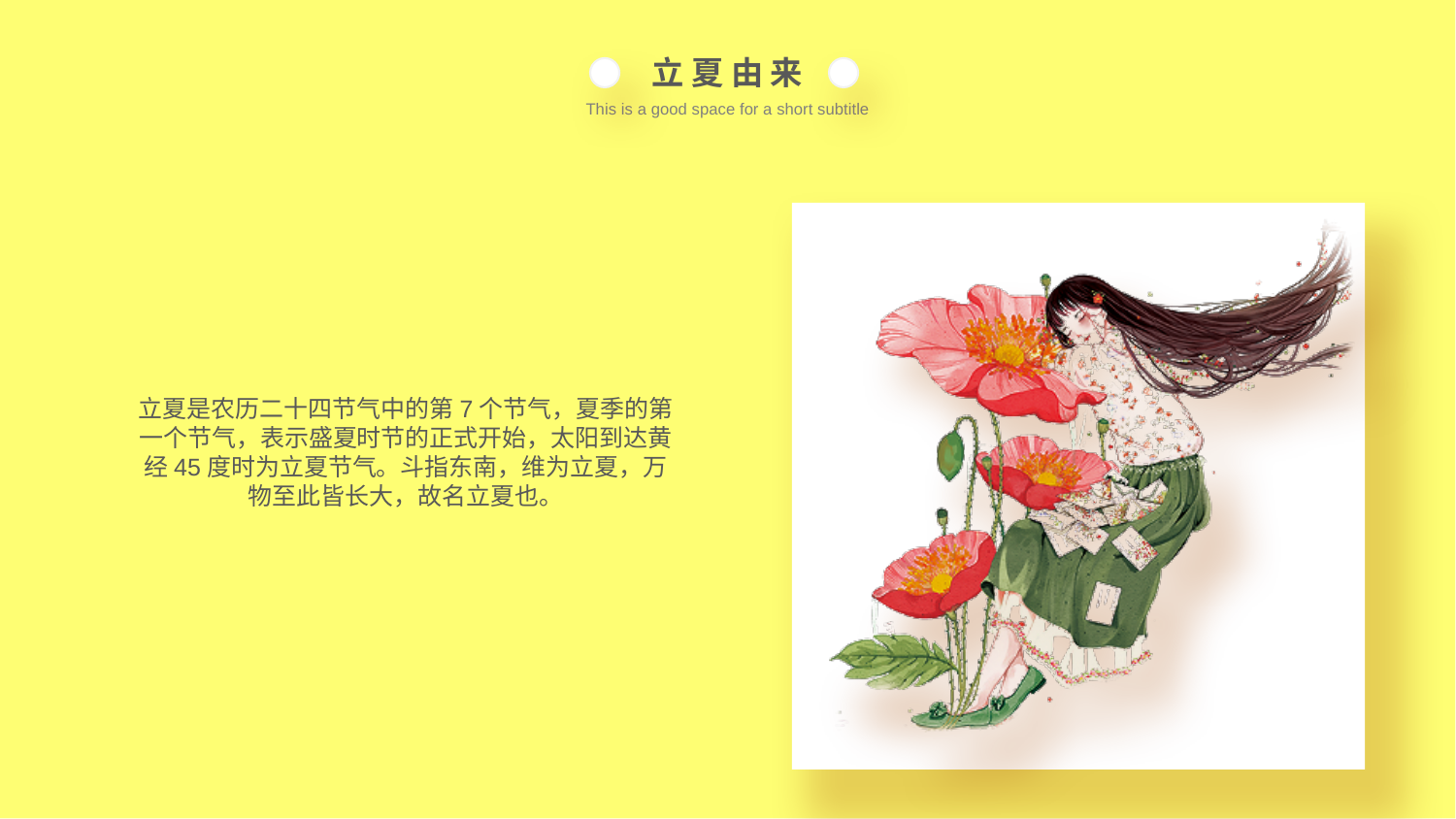

立 夏 由 来

This is a good space for a short subtitle

立夏是农历二十四节气中的第7个节气，夏季的第一个节气，表示盛夏时节的正式开始，太阳到达黄经45度时为立夏节气。斗指东南，维为立夏，万物至此皆长大，故名立夏也。